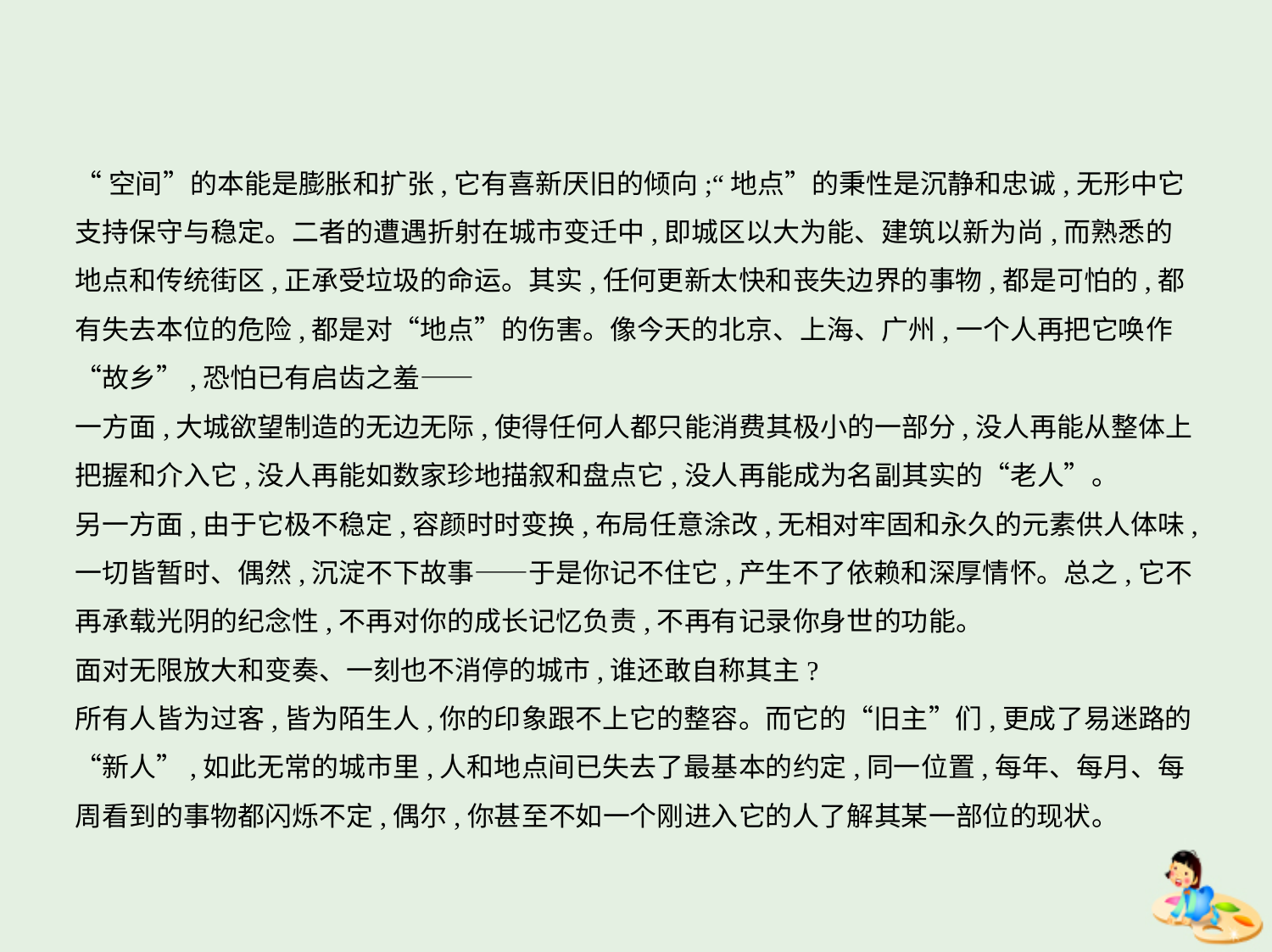

“空间”的本能是膨胀和扩张,它有喜新厌旧的倾向;“地点”的秉性是沉静和忠诚,无形中它
支持保守与稳定。二者的遭遇折射在城市变迁中,即城区以大为能、建筑以新为尚,而熟悉的
地点和传统街区,正承受垃圾的命运。其实,任何更新太快和丧失边界的事物,都是可怕的,都
有失去本位的危险,都是对“地点”的伤害。像今天的北京、上海、广州,一个人再把它唤作
“故乡”,恐怕已有启齿之羞——
一方面,大城欲望制造的无边无际,使得任何人都只能消费其极小的一部分,没人再能从整体上
把握和介入它,没人再能如数家珍地描叙和盘点它,没人再能成为名副其实的“老人”。
另一方面,由于它极不稳定,容颜时时变换,布局任意涂改,无相对牢固和永久的元素供人体味,
一切皆暂时、偶然,沉淀不下故事——于是你记不住它,产生不了依赖和深厚情怀。总之,它不
再承载光阴的纪念性,不再对你的成长记忆负责,不再有记录你身世的功能。
面对无限放大和变奏、一刻也不消停的城市,谁还敢自称其主?
所有人皆为过客,皆为陌生人,你的印象跟不上它的整容。而它的“旧主”们,更成了易迷路的
“新人”,如此无常的城市里,人和地点间已失去了最基本的约定,同一位置,每年、每月、每
周看到的事物都闪烁不定,偶尔,你甚至不如一个刚进入它的人了解其某一部位的现状。